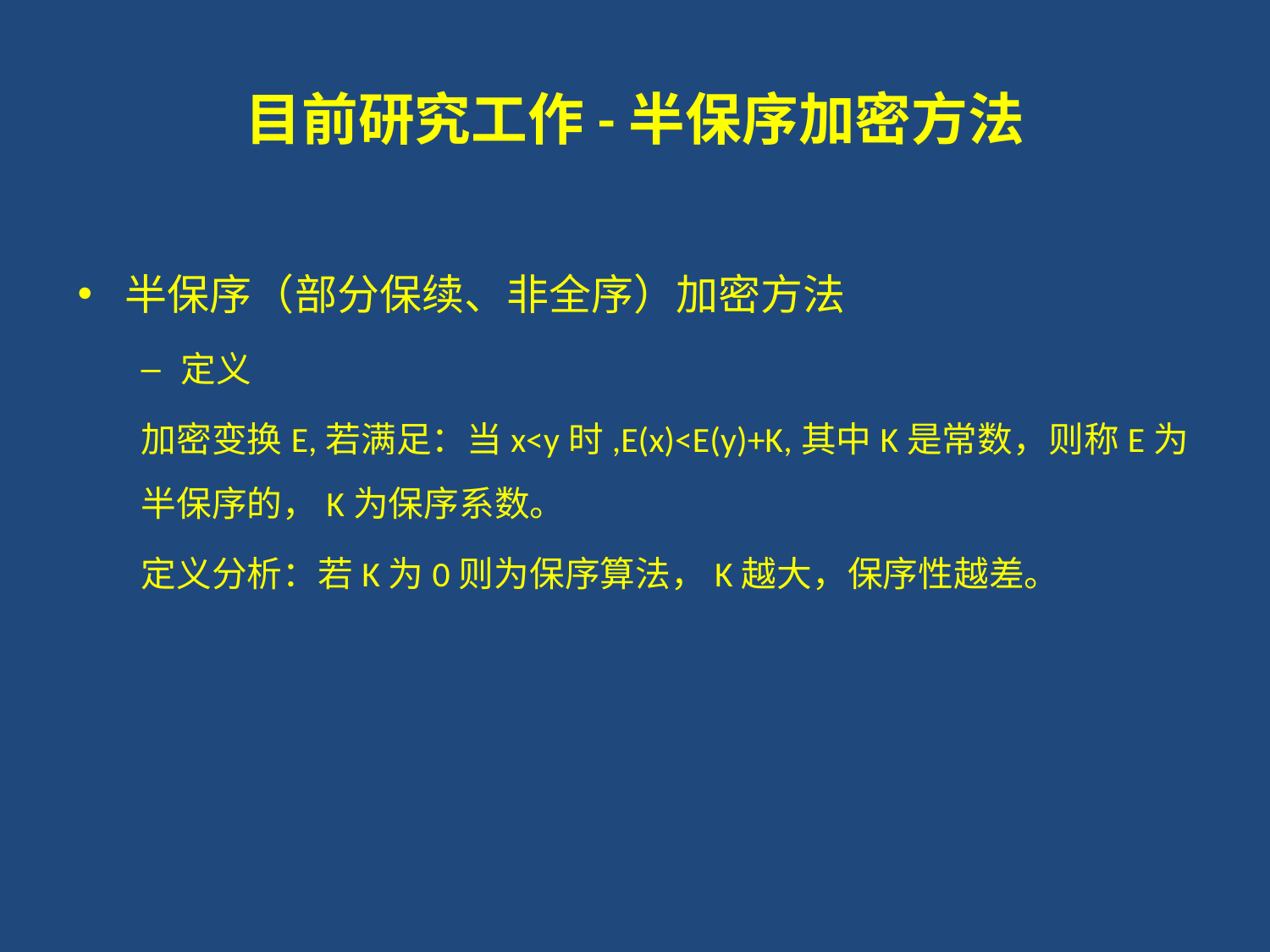

# 目前研究工作-半保序加密方法
半保序（部分保续、非全序）加密方法
定义
加密变换E,若满足：当x<y时,E(x)<E(y)+K,其中K是常数，则称E为半保序的，K为保序系数。
定义分析：若K为0则为保序算法，K越大，保序性越差。